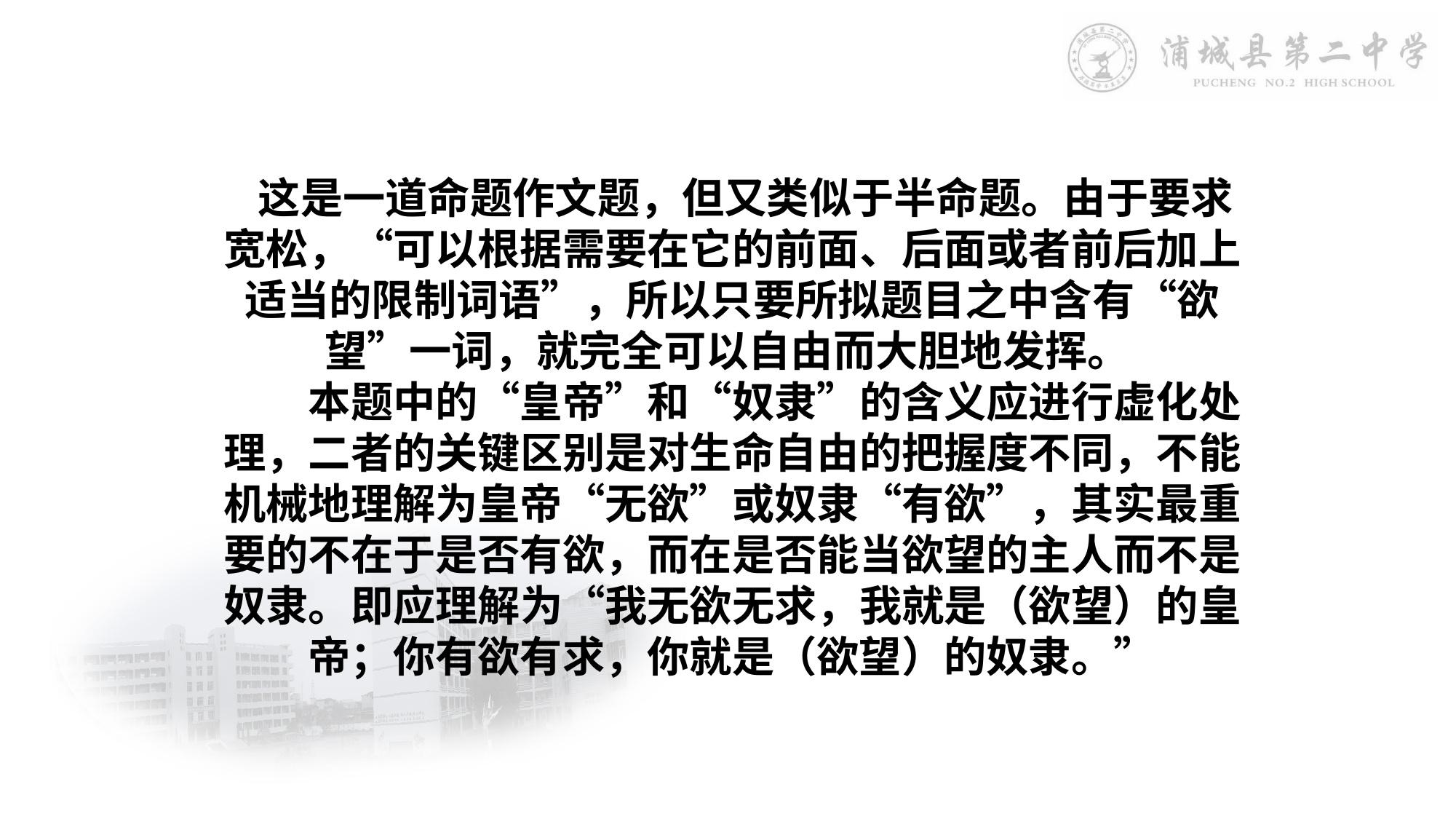

这是一道命题作文题，但又类似于半命题。由于要求宽松，“可以根据需要在它的前面、后面或者前后加上适当的限制词语”，所以只要所拟题目之中含有“欲望”一词，就完全可以自由而大胆地发挥。
　　本题中的“皇帝”和“奴隶”的含义应进行虚化处理，二者的关键区别是对生命自由的把握度不同，不能机械地理解为皇帝“无欲”或奴隶“有欲”，其实最重要的不在于是否有欲，而在是否能当欲望的主人而不是奴隶。即应理解为“我无欲无求，我就是（欲望）的皇帝；你有欲有求，你就是（欲望）的奴隶。”